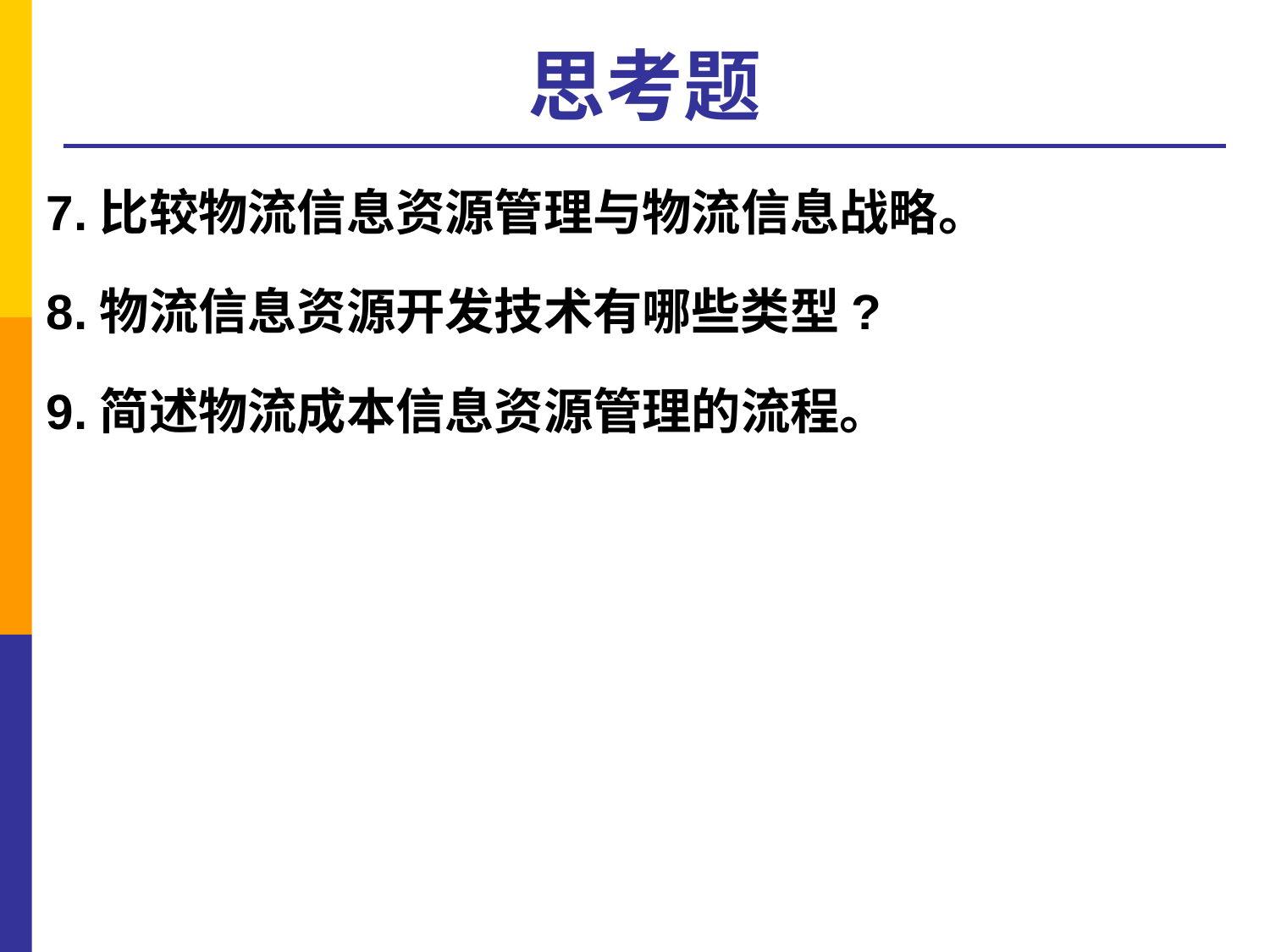

# 思考题
7.比较物流信息资源管理与物流信息战略。
8.物流信息资源开发技术有哪些类型?
9.简述物流成本信息资源管理的流程。